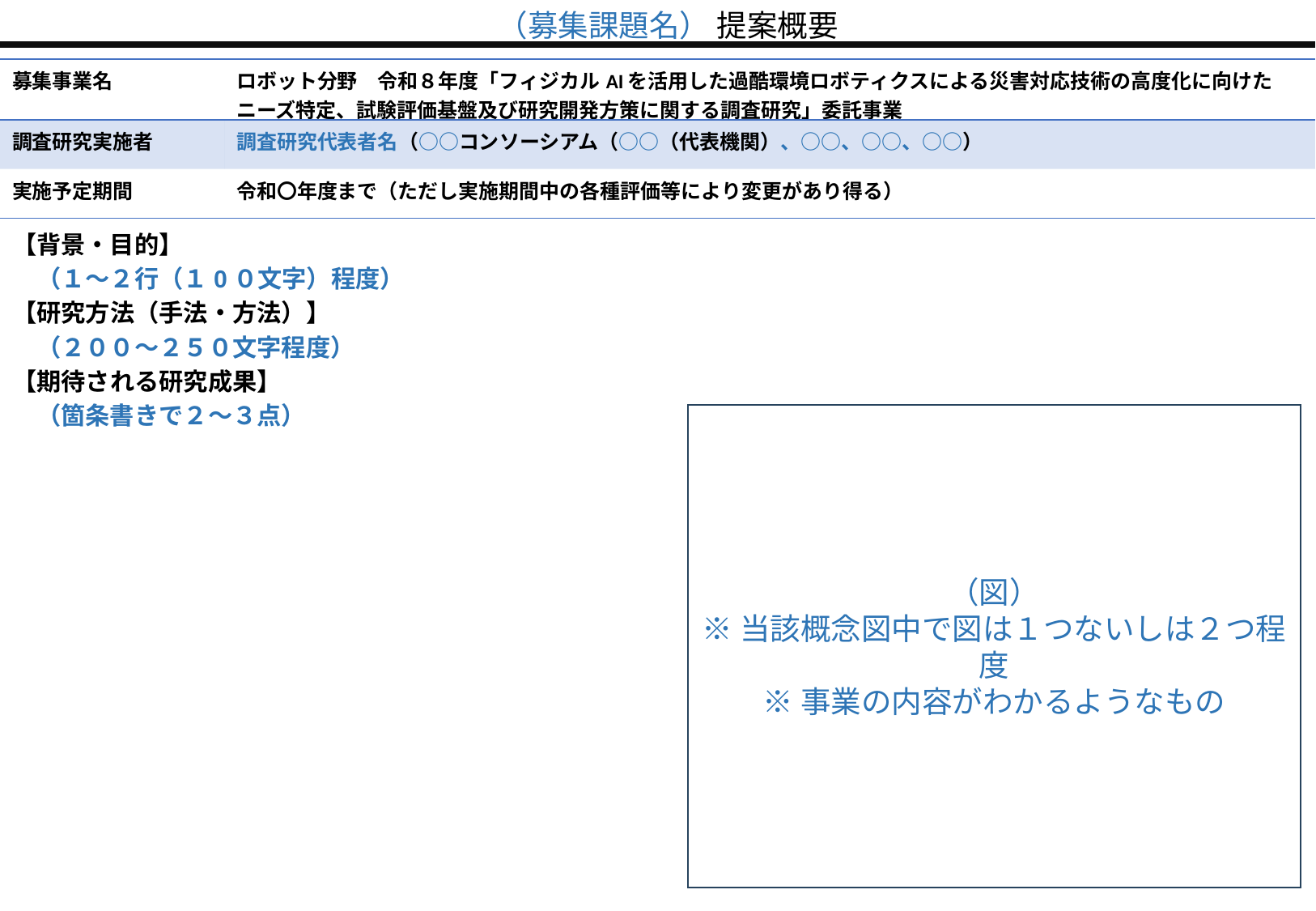

（募集課題名） 提案概要
| 募集事業名 | ロボット分野　令和８年度「フィジカルAIを活用した過酷環境ロボティクスによる災害対応技術の高度化に向けたニーズ特定、試験評価基盤及び研究開発方策に関する調査研究」委託事業 |
| --- | --- |
| 調査研究実施者 | 調査研究代表者名（○○コンソーシアム（○○（代表機関）、○○、○○、○○） |
| 実施予定期間 | 令和〇年度まで（ただし実施期間中の各種評価等により変更があり得る） |
【背景・目的】
　（１～２行（１0０文字）程度）
【研究方法（手法・方法）】
　（２００～２５０文字程度）
【期待される研究成果】
　（箇条書きで２～３点）
（図）
※当該概念図中で図は１つないしは２つ程度
※事業の内容がわかるようなもの